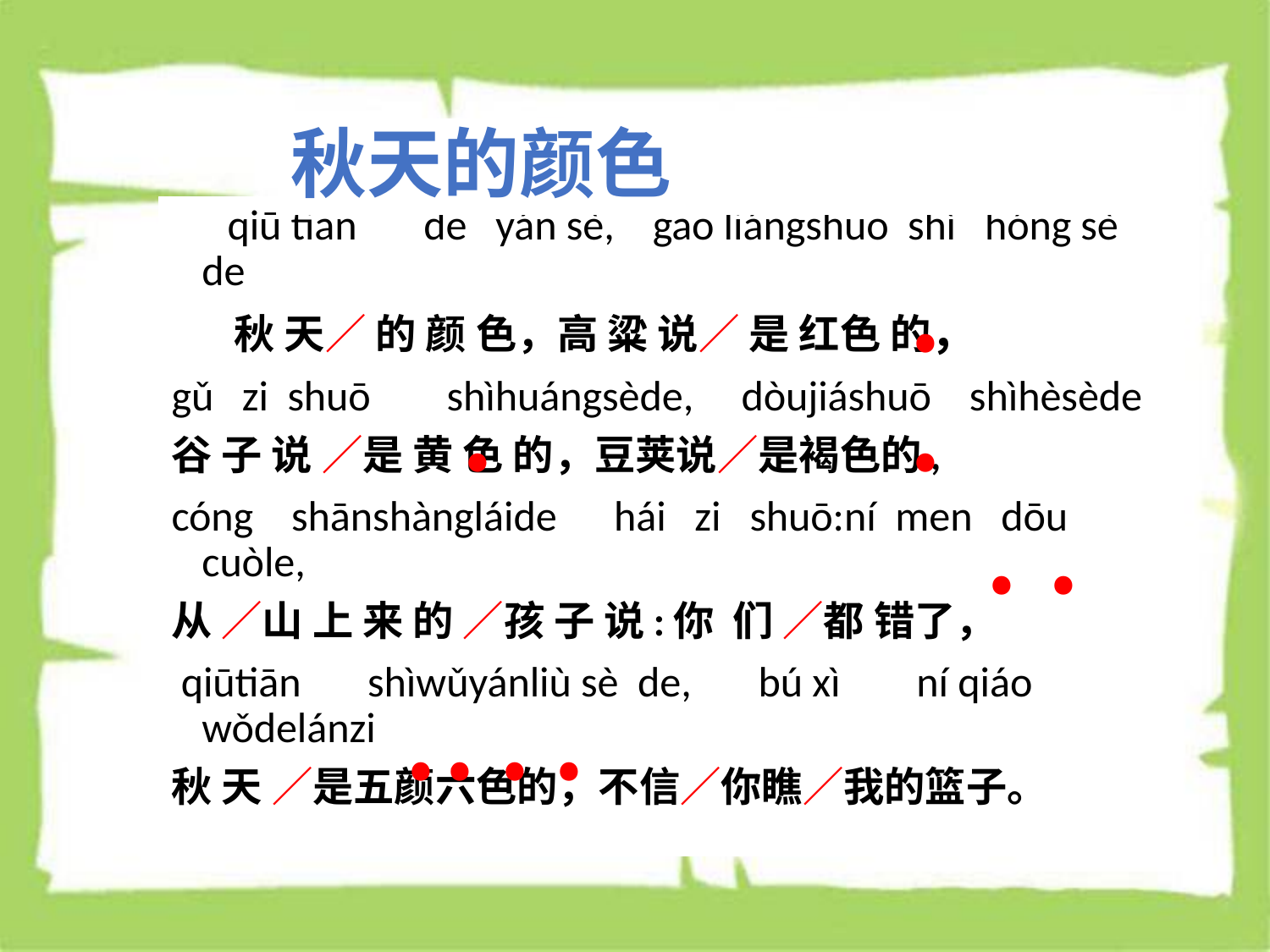

秋天的颜色
# qiū tiān       de   yán sè,    gāo liángshuō  shì   hóng sè de
      秋 天／ 的 颜 色，高 粱 说／ 是 红色 的，
gǔ   zi  shuō        shìhuángsède,     dòujiáshuō    shìhèsède
谷 子 说 ／是 黄 色 的，豆荚说／是褐色的,
cóng    shānshàngláide      hái   zi   shuō:ní  men   dōu cuòle,
从 ／山 上 来 的 ／孩 子 说:你  们 ／都 错了，
 qiūtiān       shìwǔyánliù sè  de,       bú xì        ní qiáo    wǒdelánzi
秋 天 ／是五颜六色的，不信／你瞧／我的篮子。
﹒
﹒
﹒
﹒
 ﹒
 ﹒ ﹒
﹒
﹒